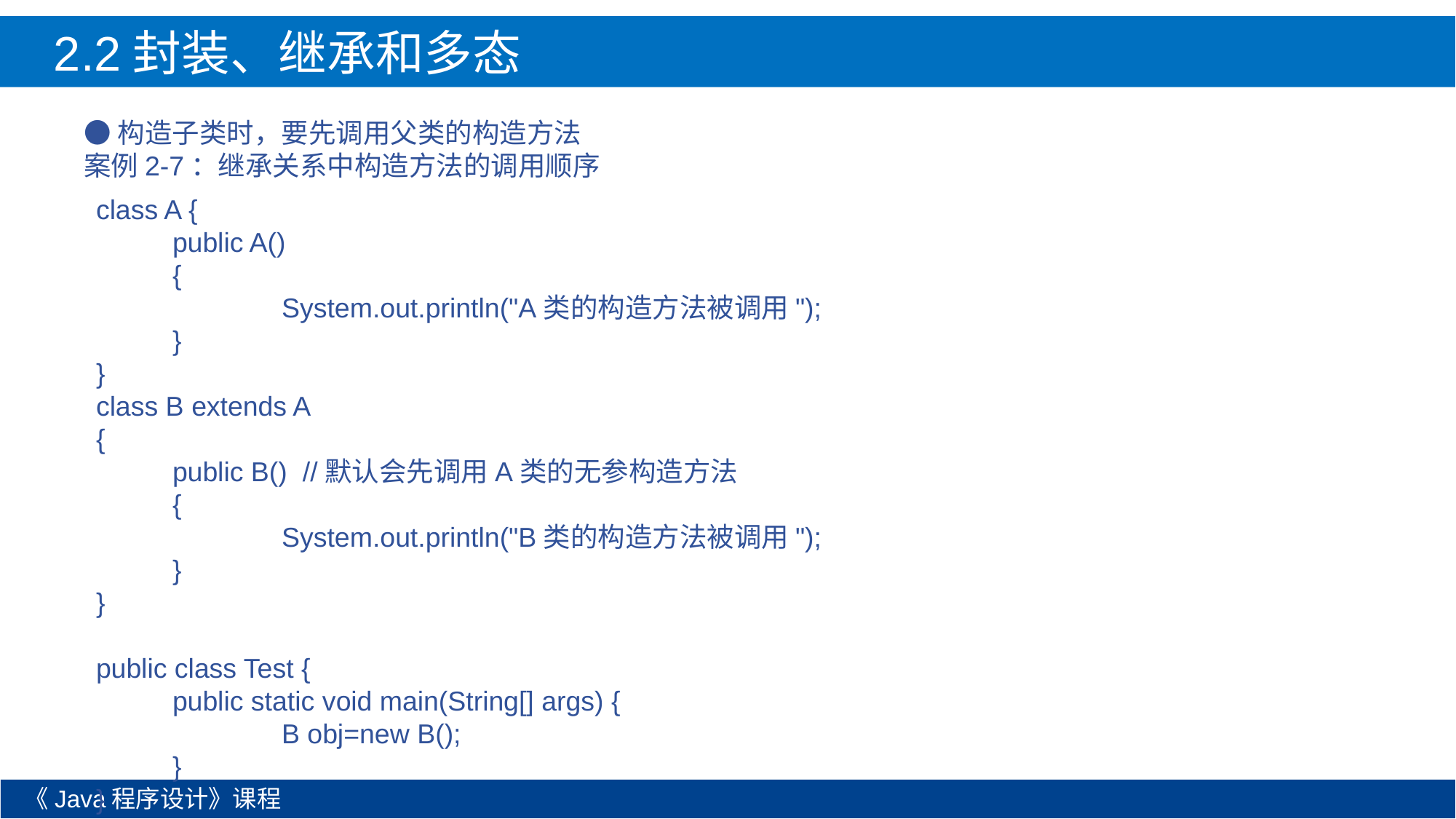

2.2封装、继承和多态
●构造子类时，要先调用父类的构造方法
案例2-7：继承关系中构造方法的调用顺序
class A {
	public A()
	{
		System.out.println("A类的构造方法被调用");
	}
}
class B extends A
{
	public B()  //默认会先调用A类的无参构造方法
	{
		System.out.println("B类的构造方法被调用");
	}
}

public class Test {
	public static void main(String[] args) {
		B obj=new B();
	}
}
《Java程序设计》课程